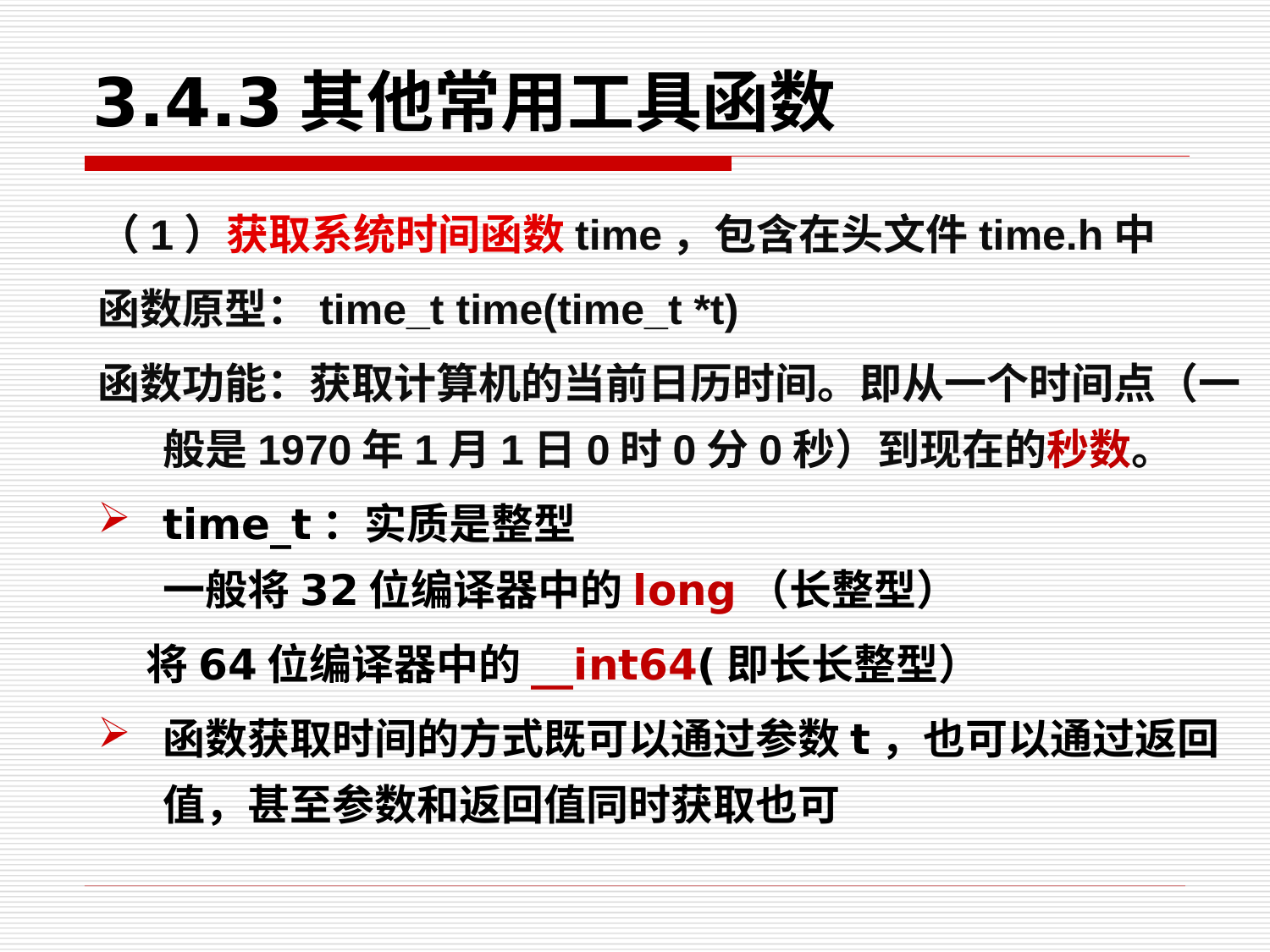

# 3.4.3其他常用工具函数
（1）获取系统时间函数time，包含在头文件time.h中
函数原型：time_t time(time_t *t)
函数功能：获取计算机的当前日历时间。即从一个时间点（一般是1970年1月1日0时0分0秒）到现在的秒数。
time_t：实质是整型
一般将32位编译器中的long（长整型）
    将64位编译器中的__int64(即长长整型）
函数获取时间的方式既可以通过参数t，也可以通过返回值，甚至参数和返回值同时获取也可